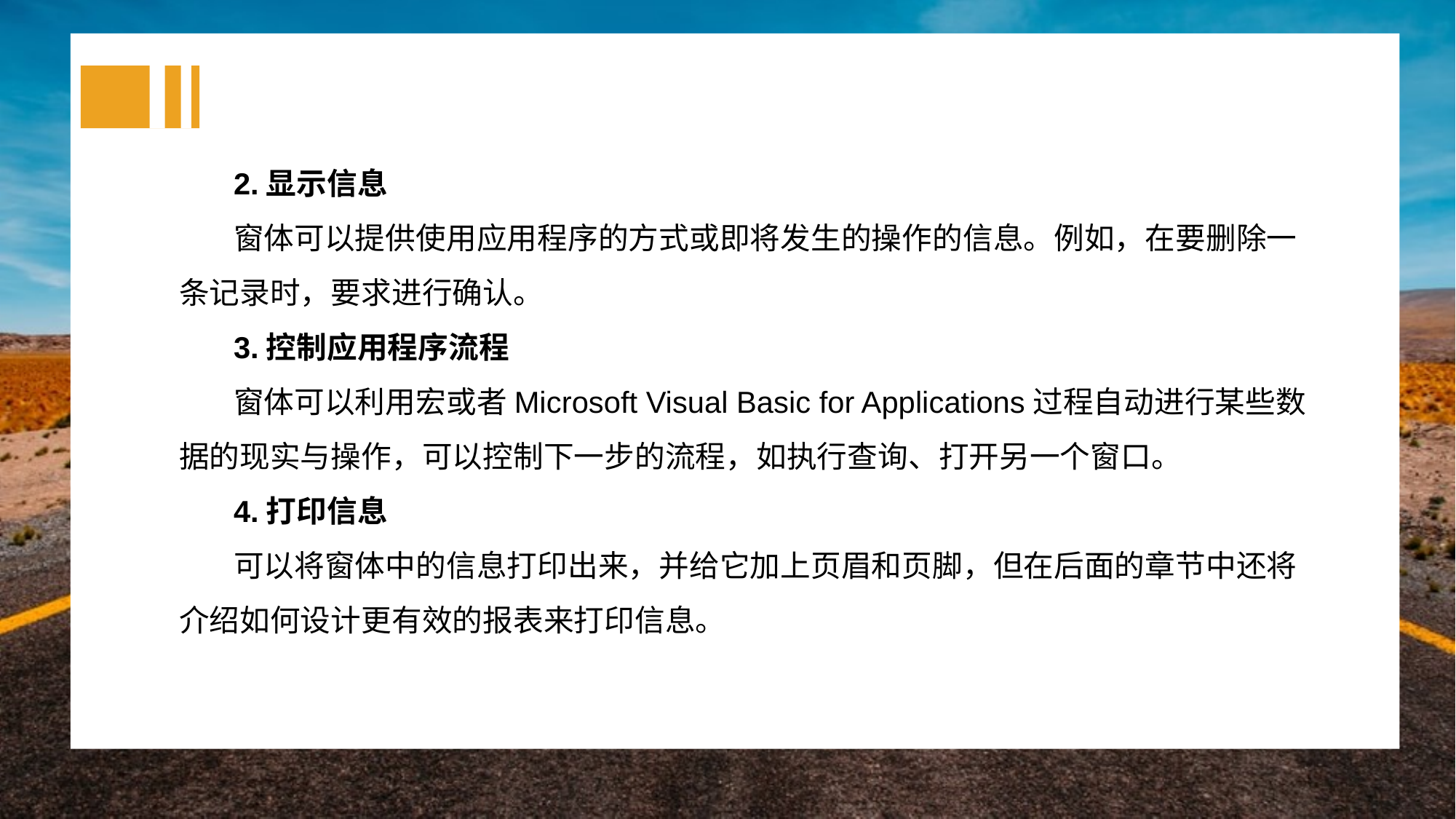

2.显示信息
窗体可以提供使用应用程序的方式或即将发生的操作的信息。例如，在要删除一条记录时，要求进行确认。
3.控制应用程序流程
窗体可以利用宏或者Microsoft Visual Basic for Applications过程自动进行某些数据的现实与操作，可以控制下一步的流程，如执行查询、打开另一个窗口。
4.打印信息
可以将窗体中的信息打印出来，并给它加上页眉和页脚，但在后面的章节中还将介绍如何设计更有效的报表来打印信息。